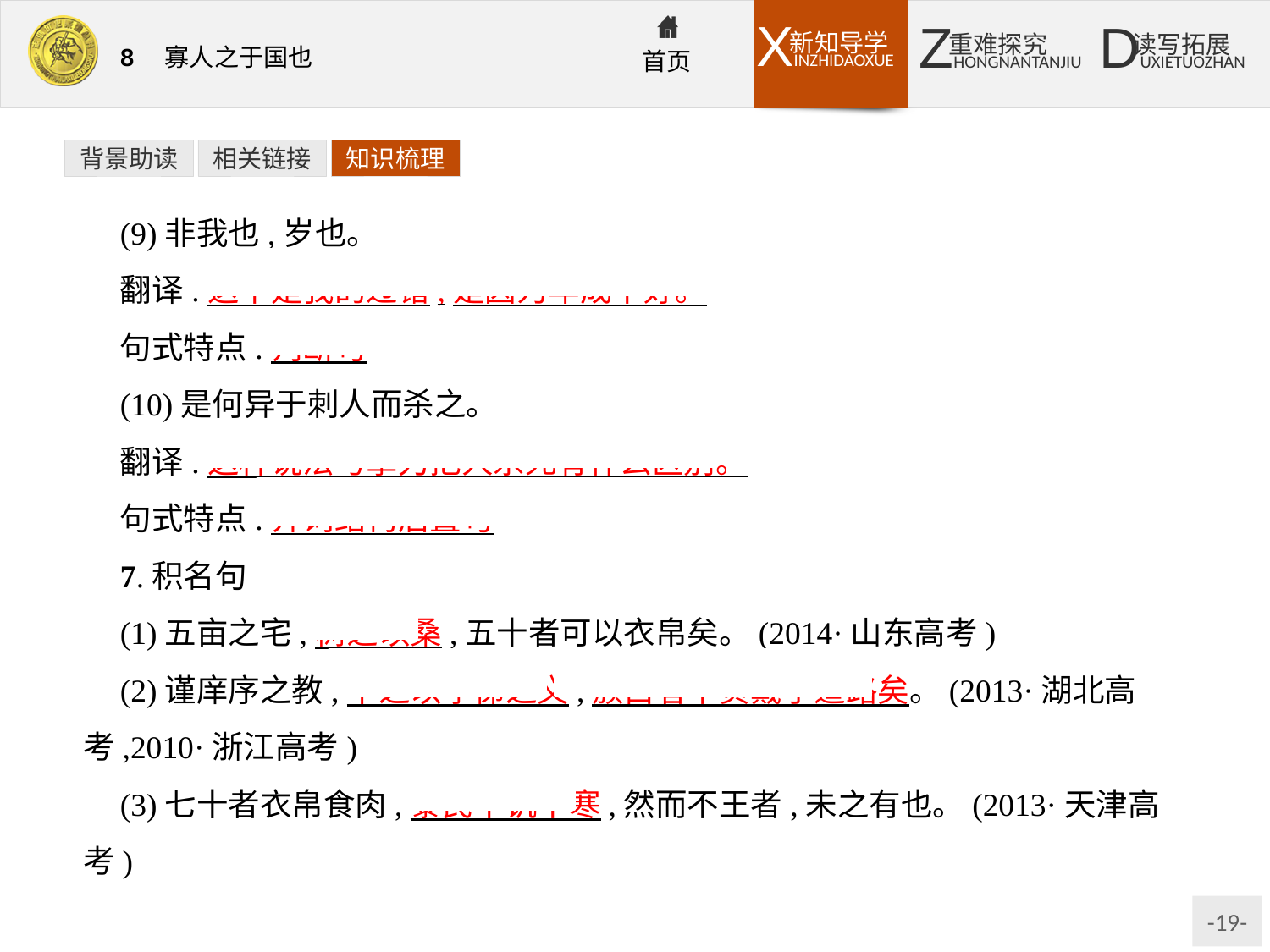

背景助读
相关链接
知识梳理
(9)非我也,岁也。
翻译:这不是我的过错,是因为年成不好。
句式特点:判断句
(10)是何异于刺人而杀之。
翻译:这种说法与拿刀把人杀死有什么区别。
句式特点:介词结构后置句
7.积名句
(1)五亩之宅,树之以桑,五十者可以衣帛矣。(2014·山东高考)
(2)谨庠序之教,申之以孝悌之义,颁白者不负戴于道路矣。(2013·湖北高考,2010·浙江高考)
(3)七十者衣帛食肉,黎民不饥不寒,然而不王者,未之有也。(2013·天津高考)